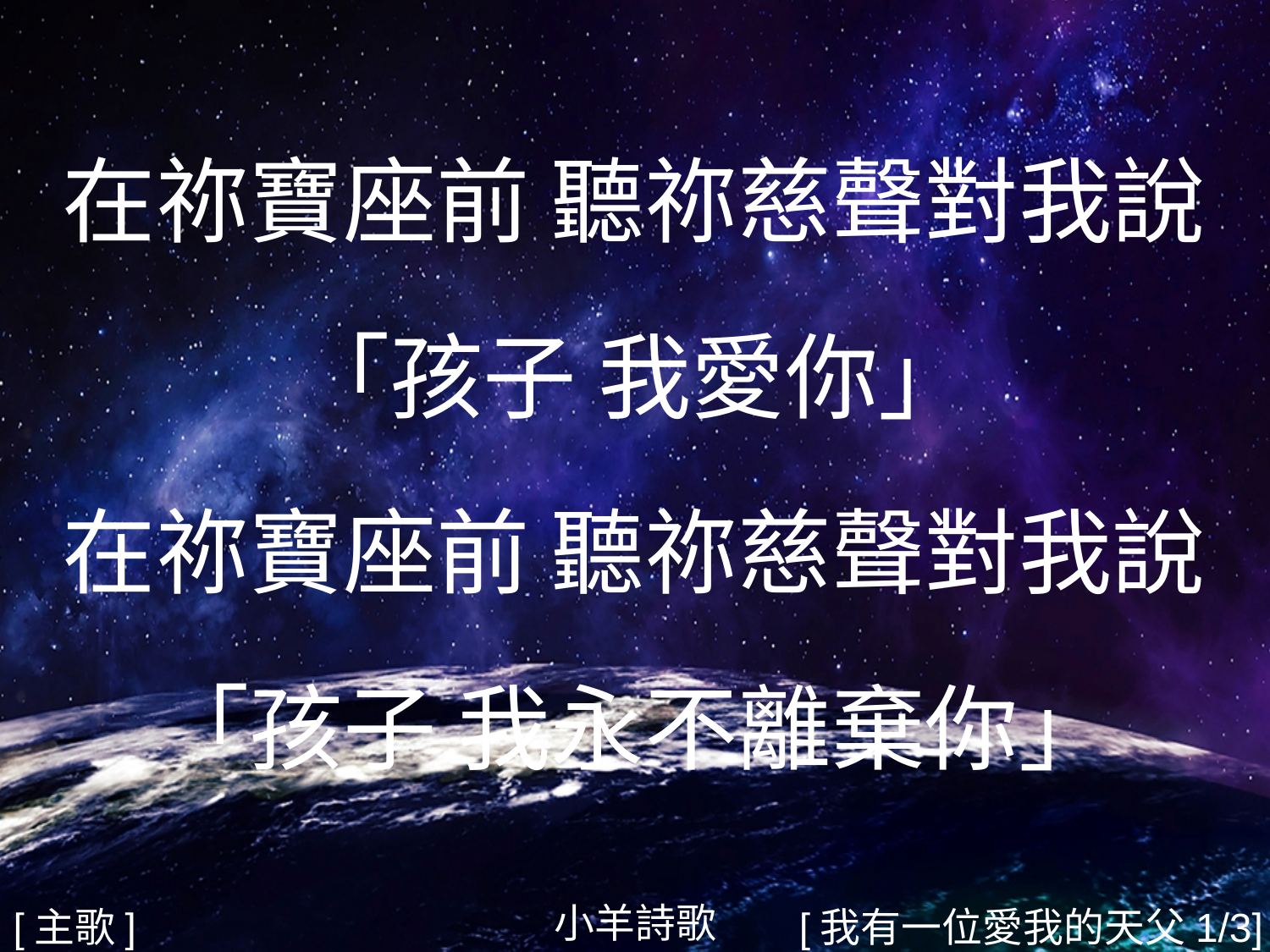

在祢寶座前 聽祢慈聲對我說

「孩子 我愛你」

在祢寶座前 聽祢慈聲對我說

「孩子 我永不離棄你」

#

小羊詩歌
[主歌]
[我有一位愛我的天父1/3]